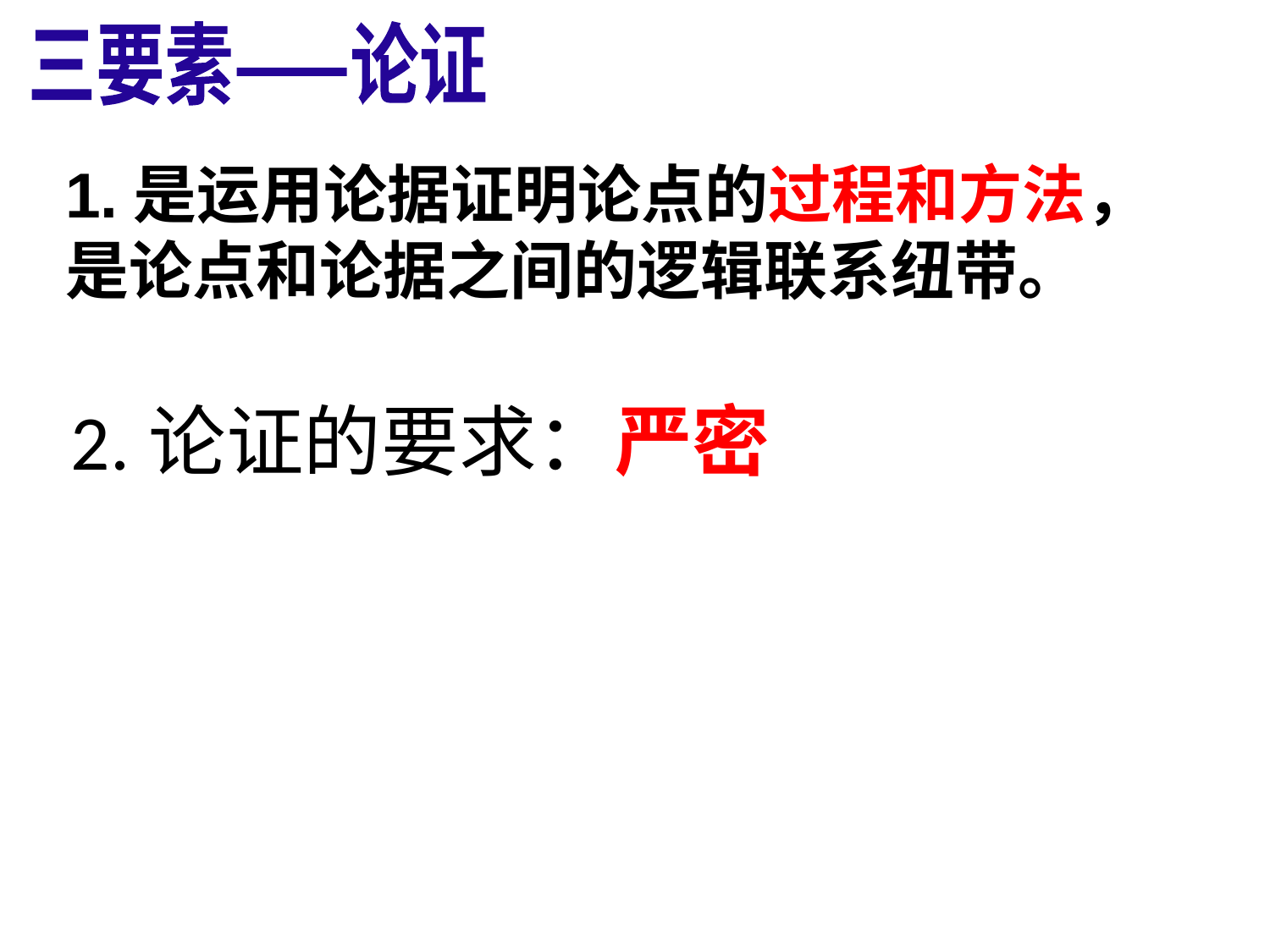

三要素——论证
1.是运用论据证明论点的过程和方法，是论点和论据之间的逻辑联系纽带。

2.论证的要求：严密